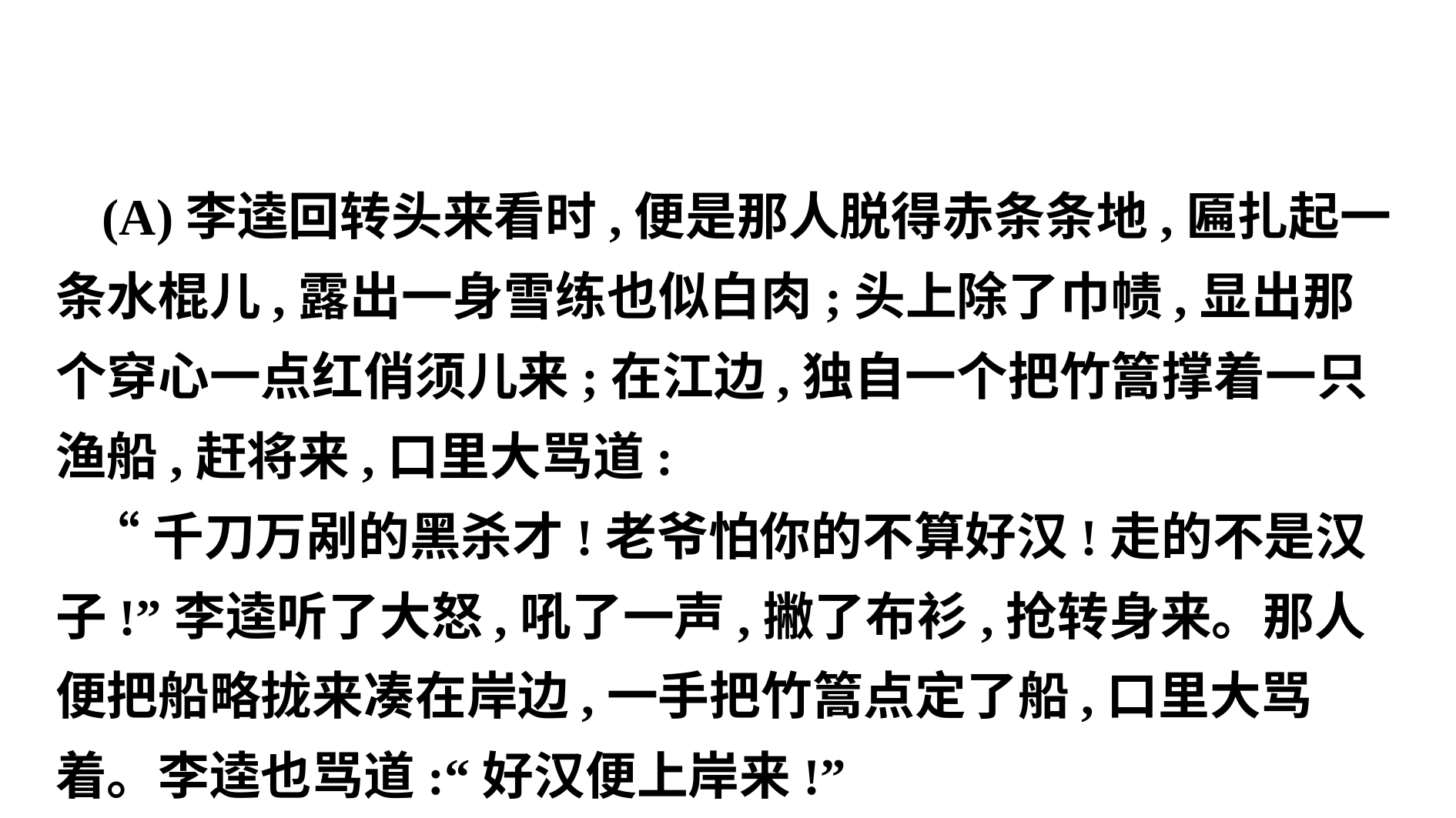

(A)李逵回转头来看时,便是那人脱得赤条条地,匾扎起一条水棍儿,露出一身雪练也似白肉;头上除了巾帻,显出那个穿心一点红俏须儿来;在江边,独自一个把竹篙撑着一只渔船,赶将来,口里大骂道:
“千刀万剐的黑杀才!老爷怕你的不算好汉!走的不是汉子!”李逵听了大怒,吼了一声,撇了布衫,抢转身来。那人便把船略拢来凑在岸边,一手把竹篙点定了船,口里大骂着。李逵也骂道:“好汉便上岸来!”